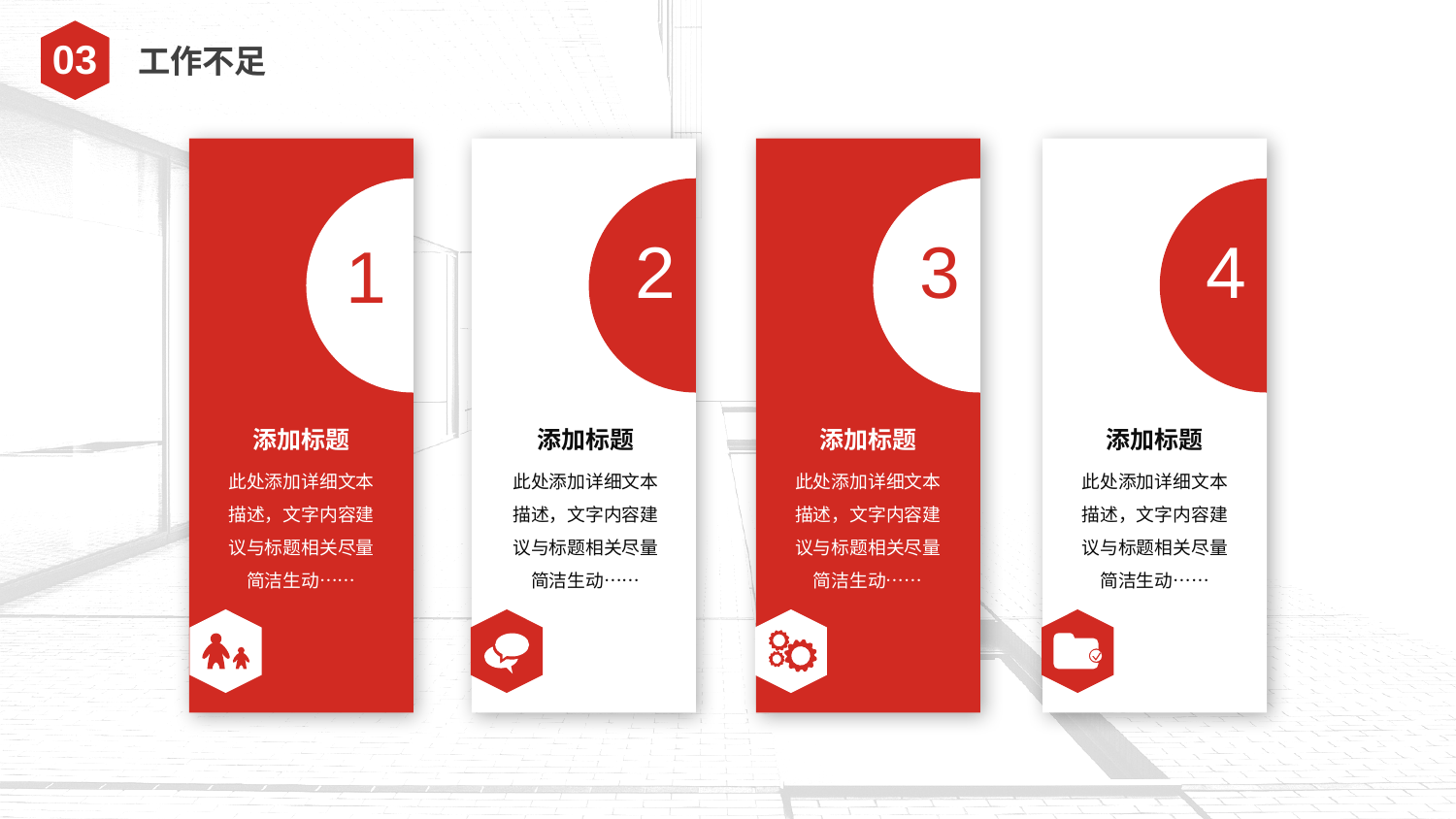

03

工作不足

2
3
4
1
tittle
添加标题
此处添加详细文本描述，文字内容建议与标题相关尽量简洁生动……
添加标题
此处添加详细文本描述，文字内容建议与标题相关尽量简洁生动……
添加标题
此处添加详细文本描述，文字内容建议与标题相关尽量简洁生动……
添加标题
此处添加详细文本描述，文字内容建议与标题相关尽量简洁生动……